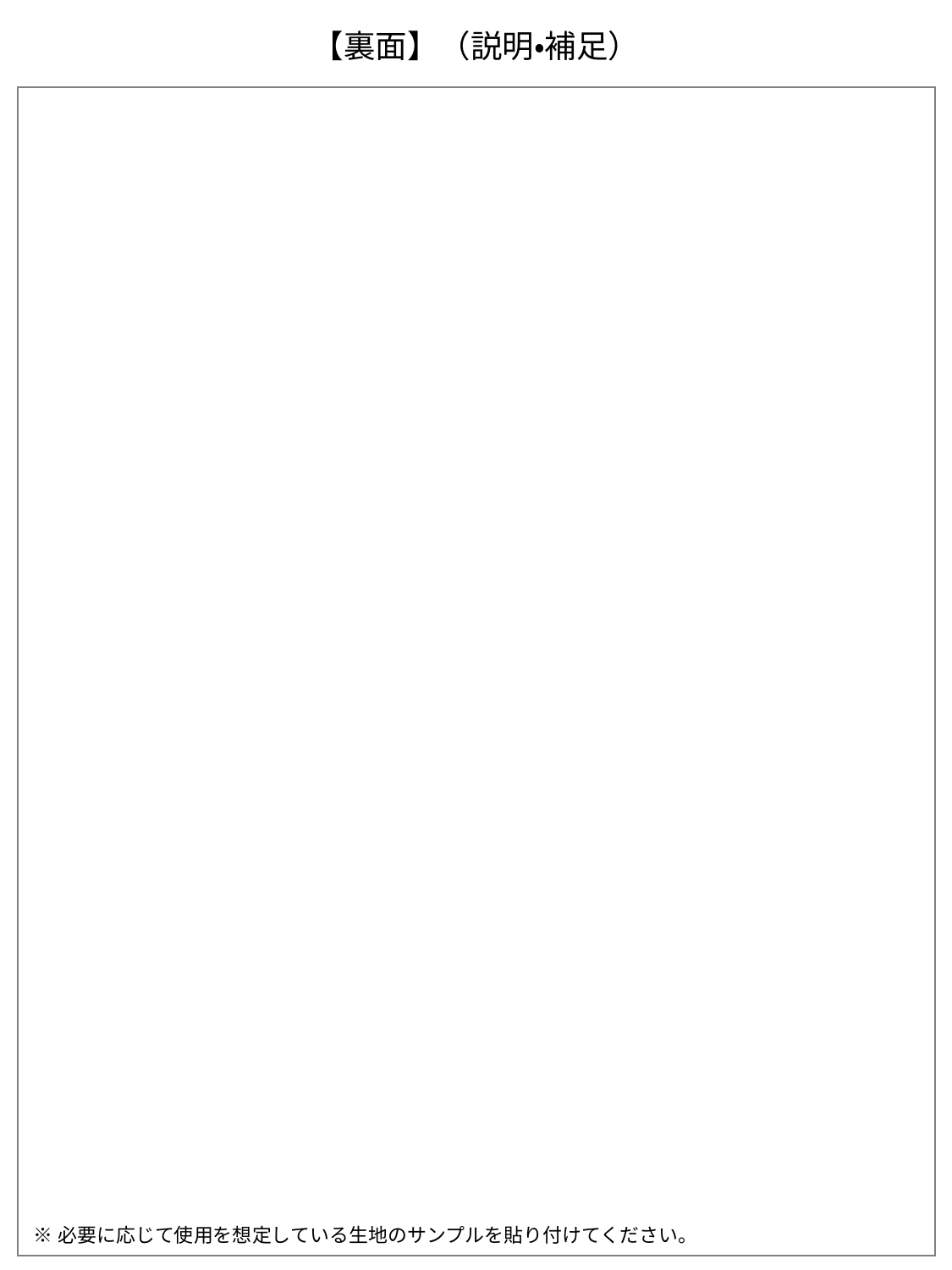

【裏面】（説明・補足）

※必要に応じて使用を想定している生地のサンプルを貼り付けてください。